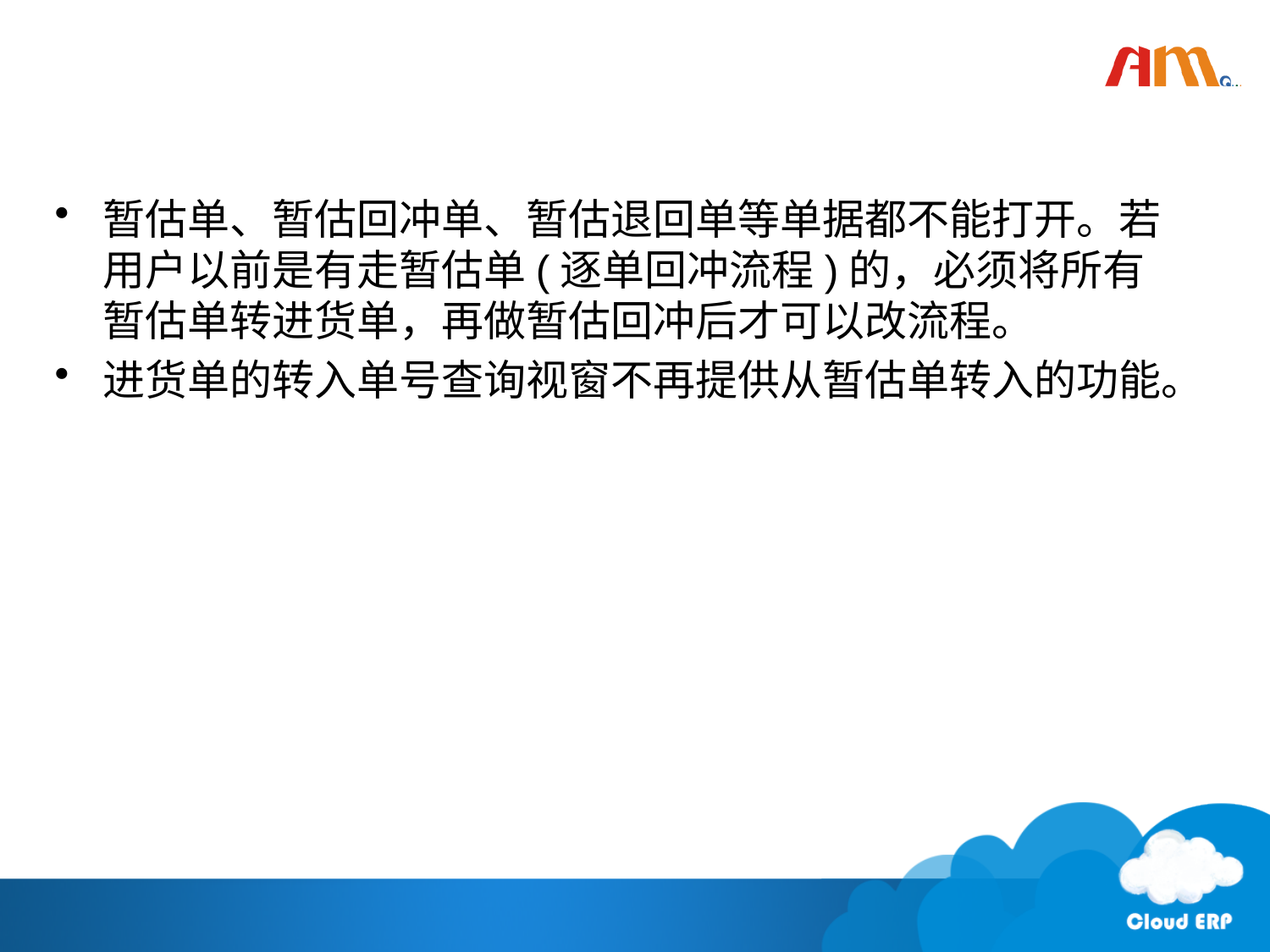

#
暂估单、暂估回冲单、暂估退回单等单据都不能打开。若用户以前是有走暂估单(逐单回冲流程)的，必须将所有暂估单转进货单，再做暂估回冲后才可以改流程。
进货单的转入单号查询视窗不再提供从暂估单转入的功能。